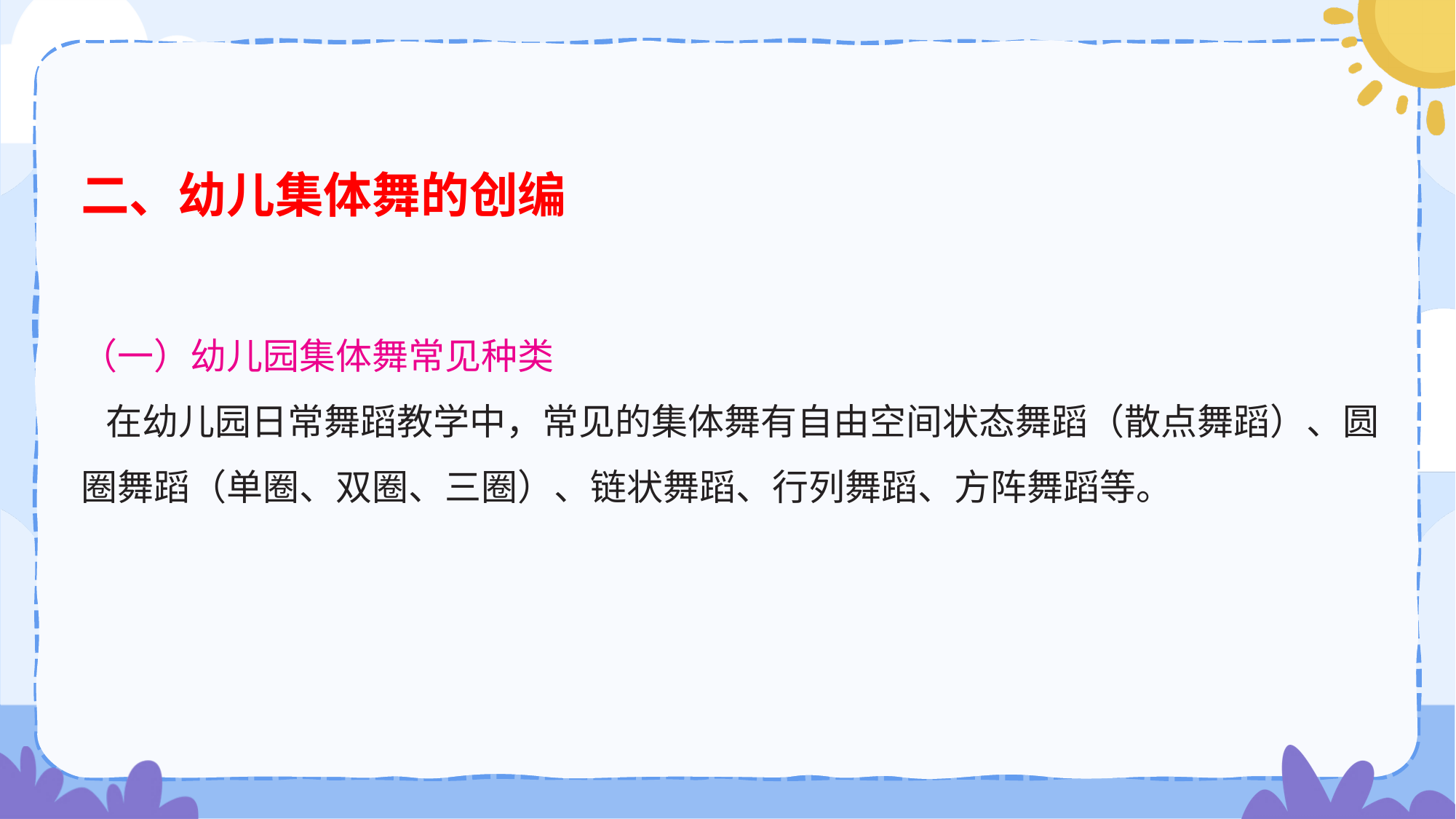

二、幼儿集体舞的创编
（一）幼儿园集体舞常见种类
   在幼儿园日常舞蹈教学中，常见的集体舞有自由空间状态舞蹈（散点舞蹈）、圆圈舞蹈（单圈、双圈、三圈）、链状舞蹈、行列舞蹈、方阵舞蹈等。